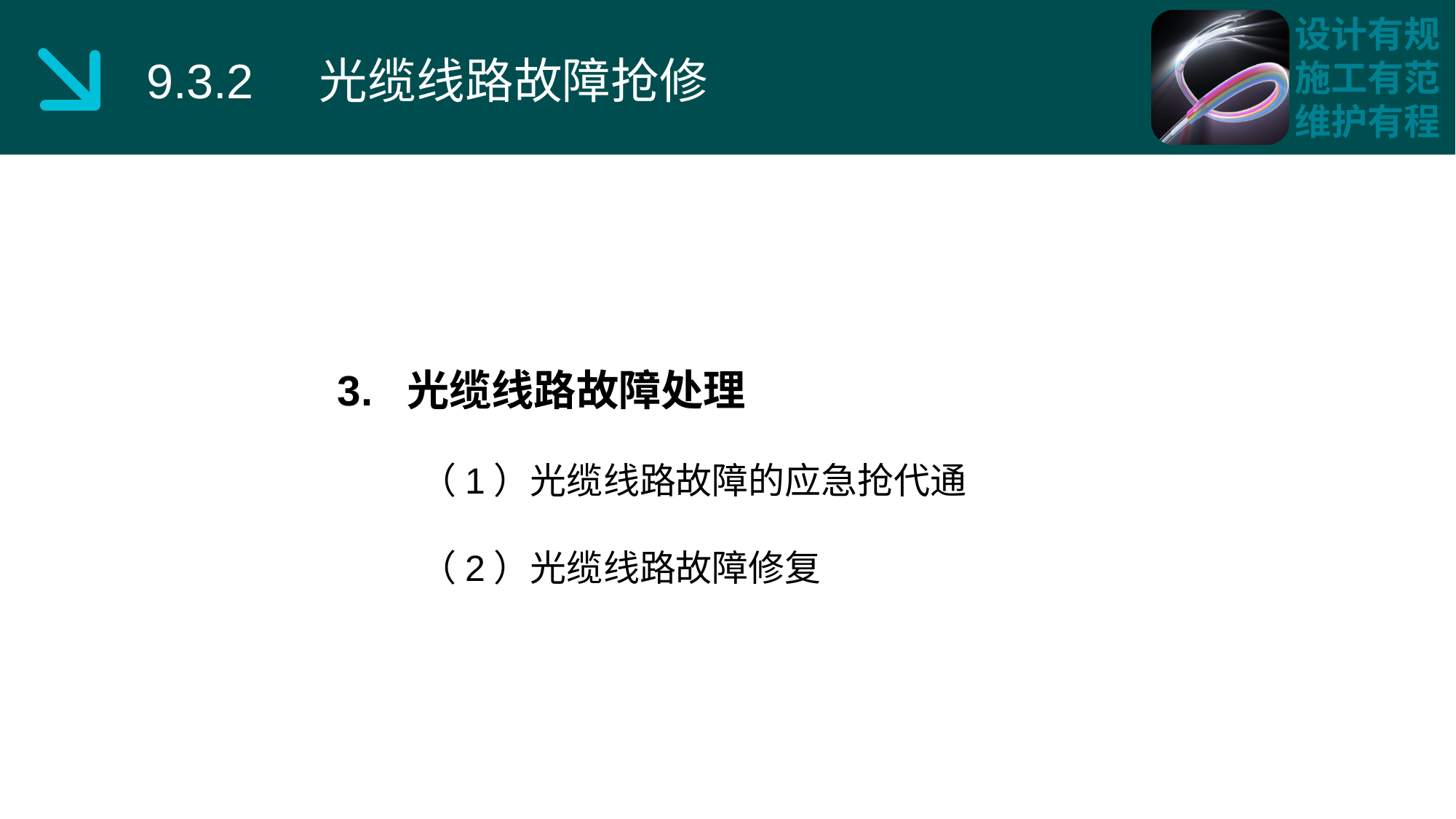

9.3.2    光缆线路故障抢修

3.  光缆线路故障处理

         （1）光缆线路故障的应急抢代通

         （2）光缆线路故障修复